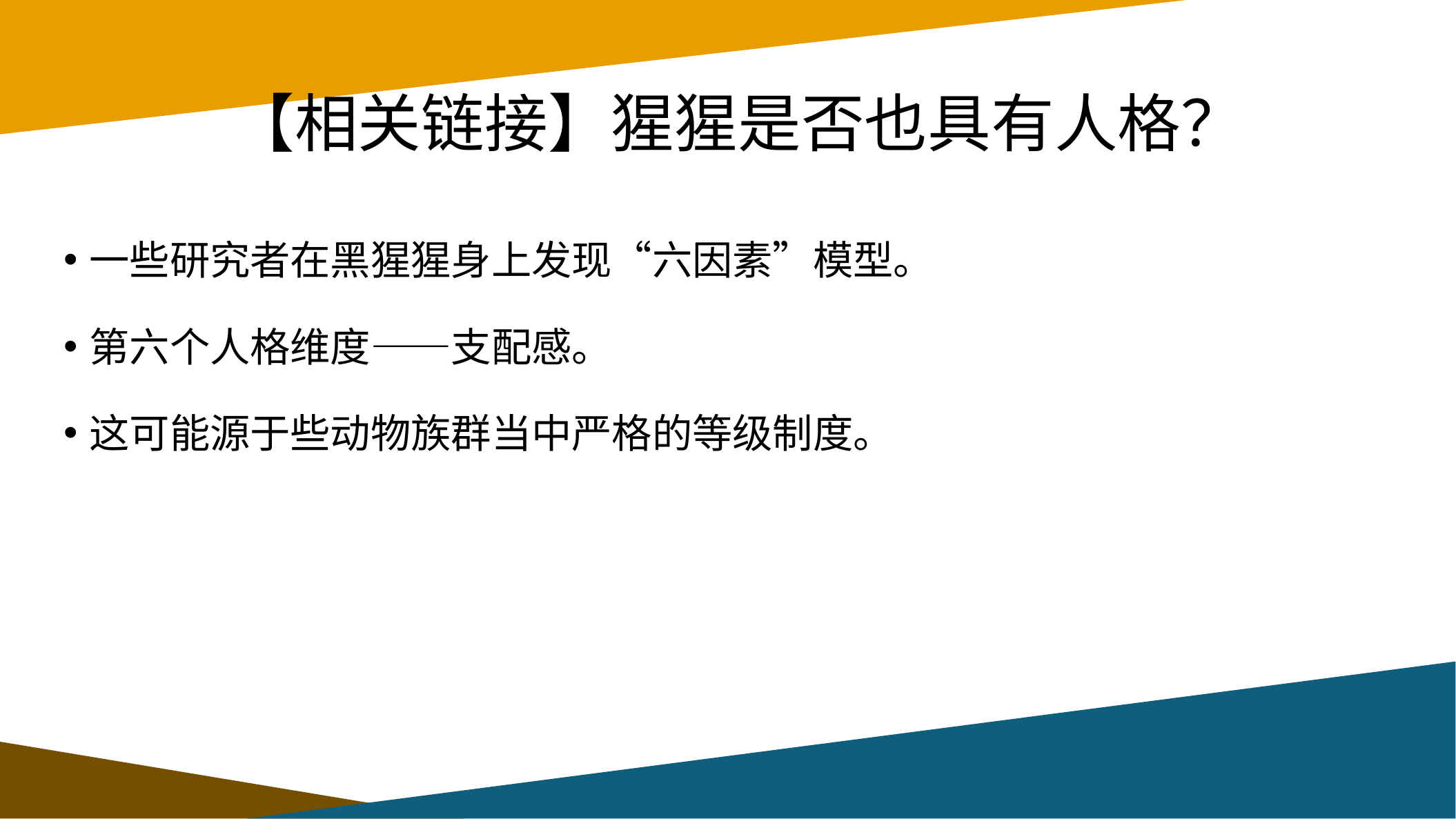

# 【相关链接】猩猩是否也具有人格？
一些研究者在黑猩猩身上发现“六因素”模型。
第六个人格维度——支配感。
这可能源于些动物族群当中严格的等级制度。